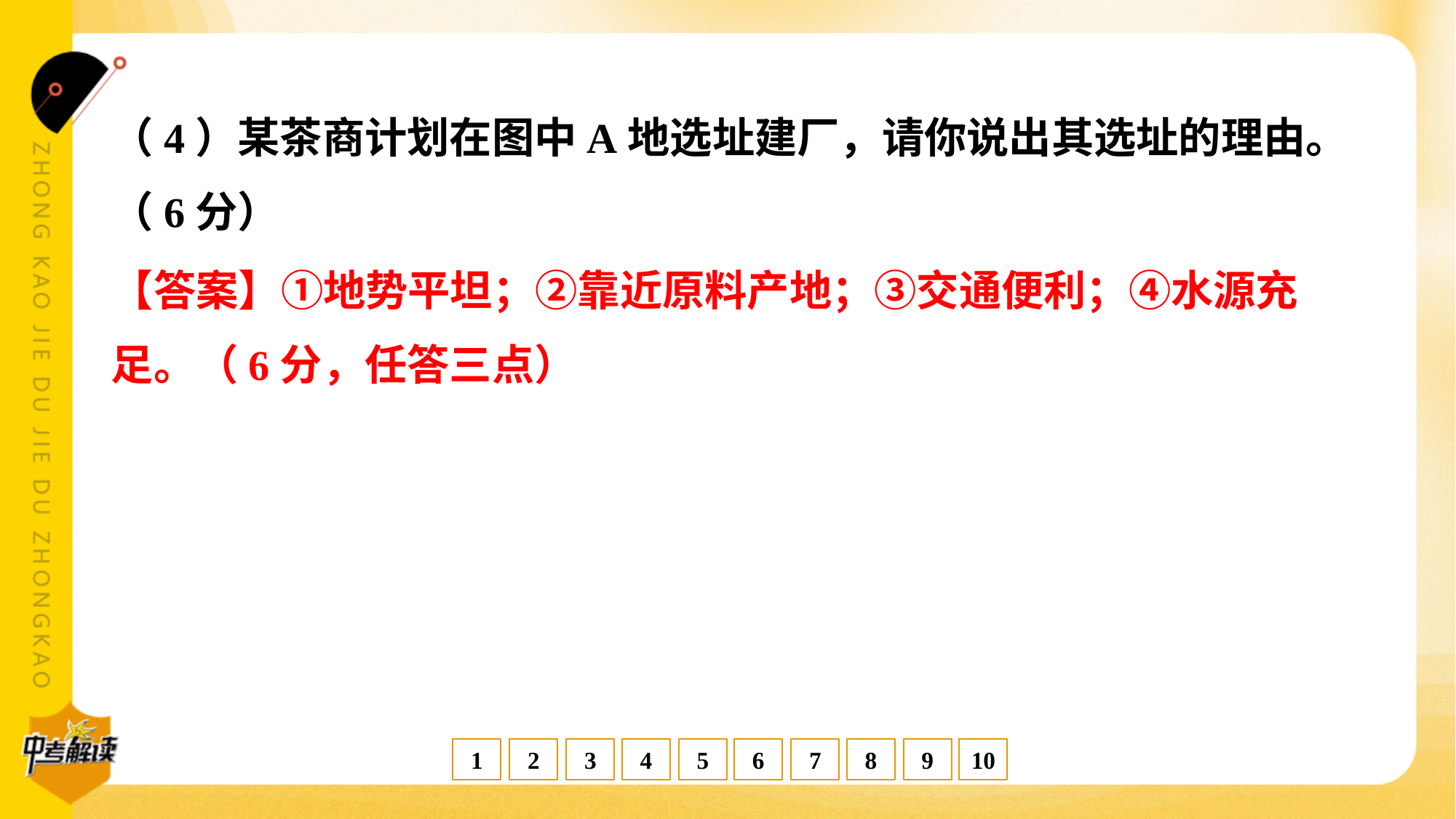

（4）某茶商计划在图中A地选址建厂，请你说出其选址的理由。
（6分）
【答案】①地势平坦；②靠近原料产地；③交通便利；④水源充
足。（6分，任答三点）